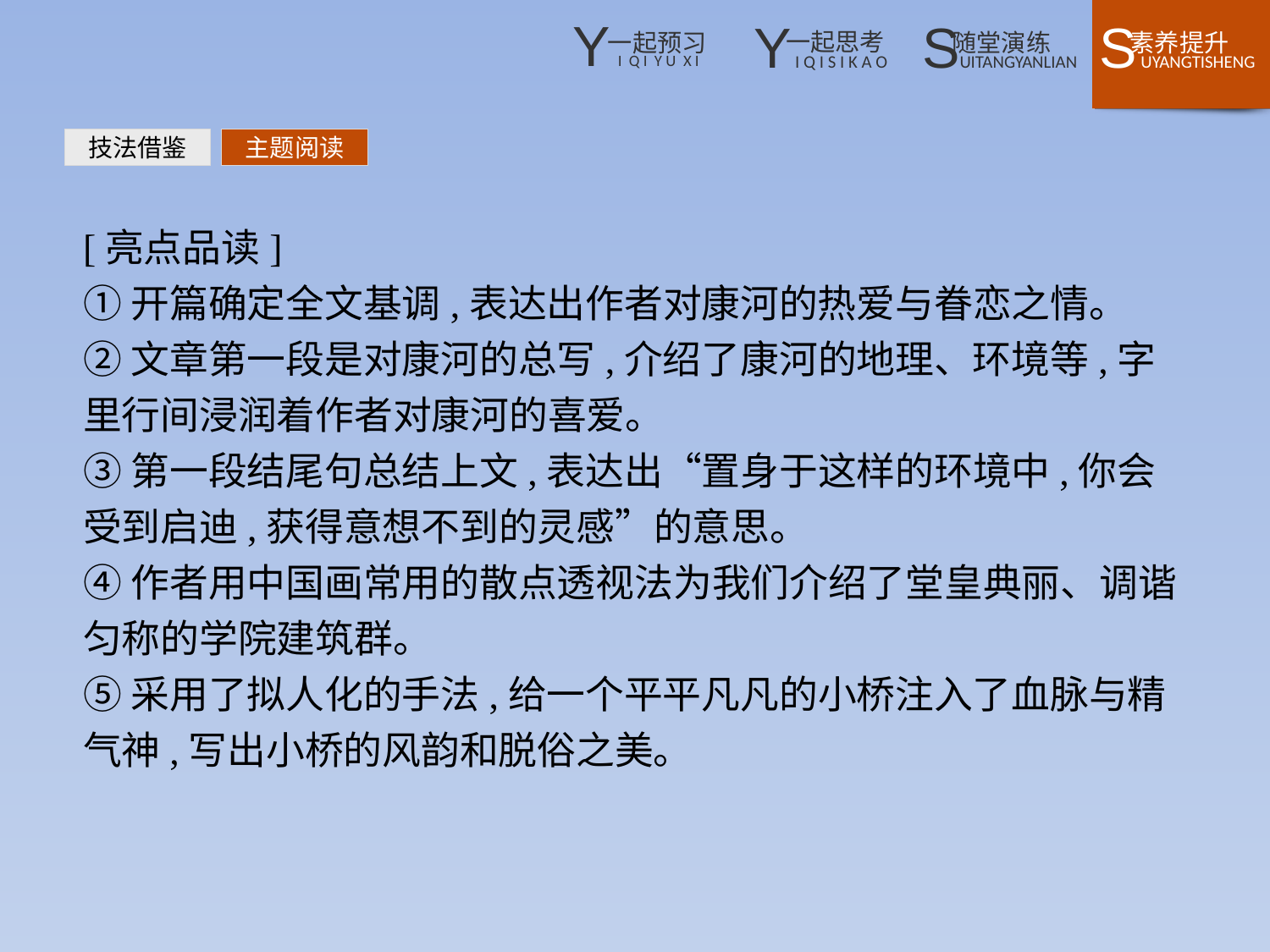

技法借鉴
主题阅读
[亮点品读]
①开篇确定全文基调,表达出作者对康河的热爱与眷恋之情。
②文章第一段是对康河的总写,介绍了康河的地理、环境等,字里行间浸润着作者对康河的喜爱。
③第一段结尾句总结上文,表达出“置身于这样的环境中,你会受到启迪,获得意想不到的灵感”的意思。
④作者用中国画常用的散点透视法为我们介绍了堂皇典丽、调谐匀称的学院建筑群。
⑤采用了拟人化的手法,给一个平平凡凡的小桥注入了血脉与精气神,写出小桥的风韵和脱俗之美。